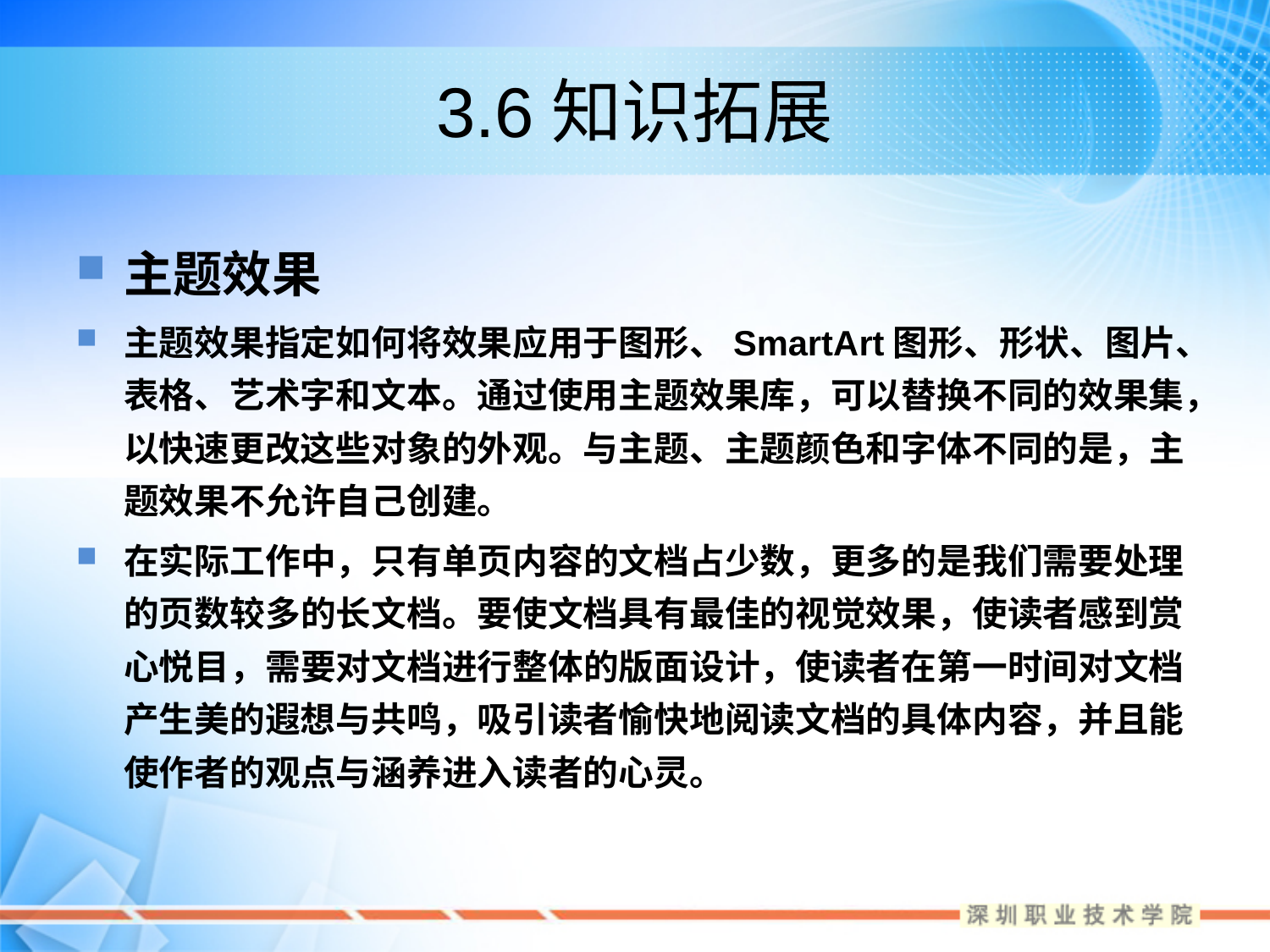

# 3.6知识拓展
主题效果
主题效果指定如何将效果应用于图形、SmartArt图形、形状、图片、表格、艺术字和文本。通过使用主题效果库，可以替换不同的效果集，以快速更改这些对象的外观。与主题、主题颜色和字体不同的是，主题效果不允许自己创建。
在实际工作中，只有单页内容的文档占少数，更多的是我们需要处理的页数较多的长文档。要使文档具有最佳的视觉效果，使读者感到赏心悦目，需要对文档进行整体的版面设计，使读者在第一时间对文档产生美的遐想与共鸣，吸引读者愉快地阅读文档的具体内容，并且能使作者的观点与涵养进入读者的心灵。